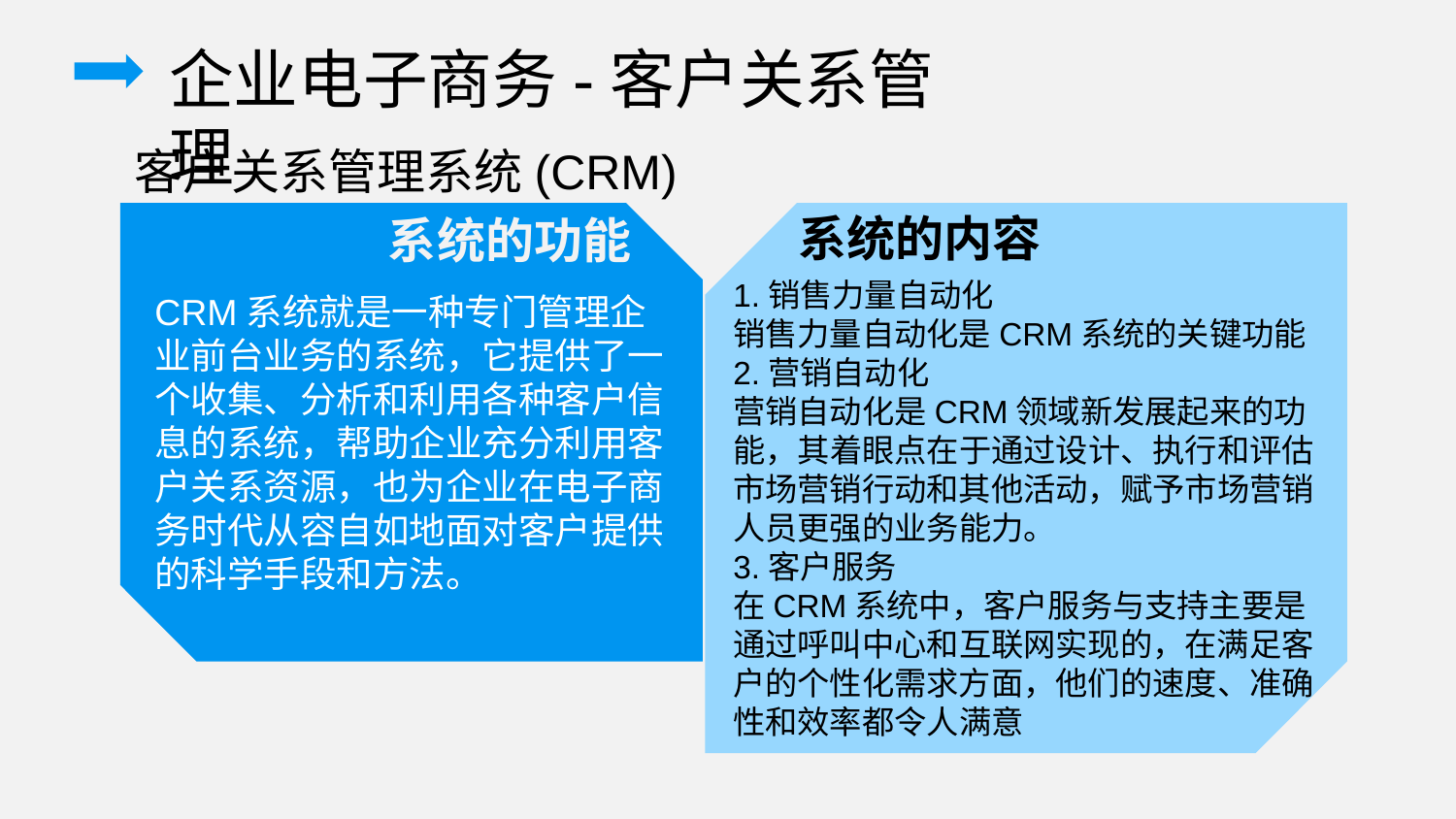

企业电子商务-客户关系管理
客户关系管理系统(CRM)

系统的内容
系统的功能
1.销售力量自动化
销售力量自动化是CRM系统的关键功能
2.营销自动化
营销自动化是CRM领域新发展起来的功能，其着眼点在于通过设计、执行和评估市场营销行动和其他活动，赋予市场营销人员更强的业务能力。
3.客户服务
在CRM系统中，客户服务与支持主要是通过呼叫中心和互联网实现的，在满足客户的个性化需求方面，他们的速度、准确性和效率都令人满意
CRM系统就是一种专门管理企业前台业务的系统，它提供了一个收集、分析和利用各种客户信息的系统，帮助企业充分利用客户关系资源，也为企业在电子商务时代从容自如地面对客户提供的科学手段和方法。